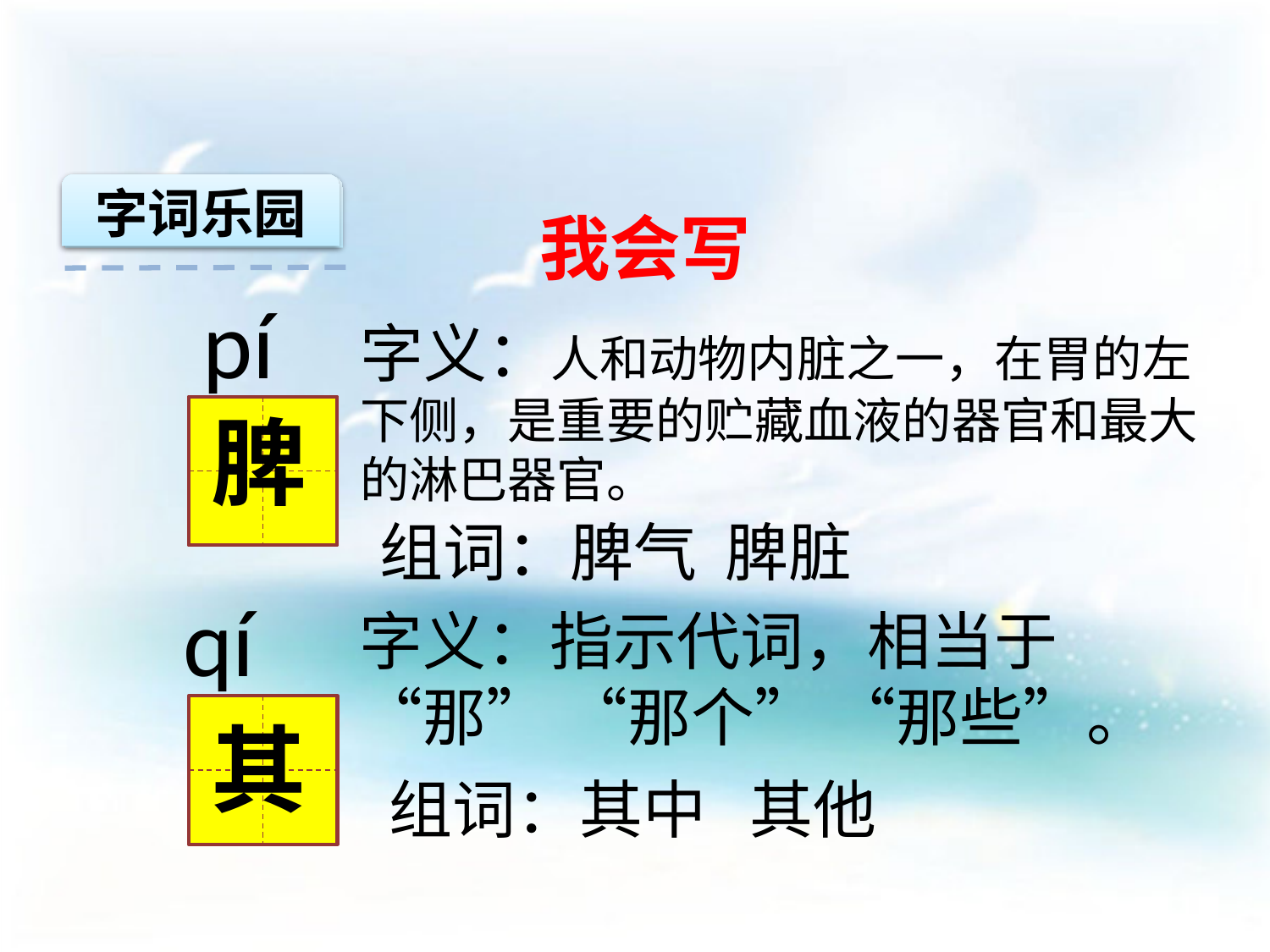

字词乐园

我会写
 pí
字义：人和动物内脏之一，在胃的左下侧，是重要的贮藏血液的器官和最大的淋巴器官。

脾
组词：脾气  脾脏
 qí
字义：指示代词，相当于“那” “那个” “那些”。

其
组词：其中   其他